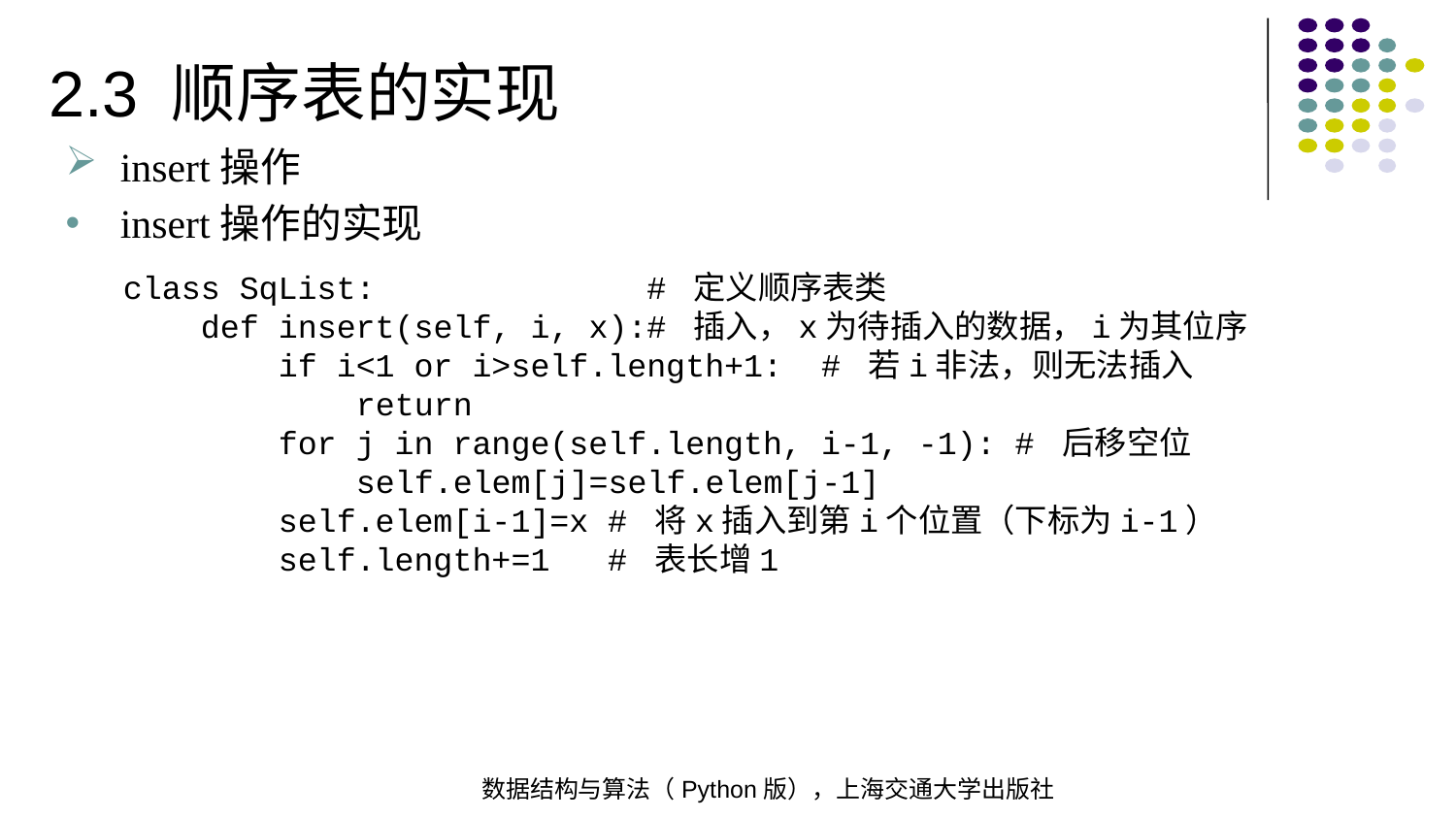

2.3 顺序表的实现
insert操作
insert操作的实现
class SqList:              # 定义顺序表类
    def insert(self, i, x):# 插入，x为待插入的数据，i为其位序
        if i<1 or i>self.length+1:  # 若i非法，则无法插入
            return
        for j in range(self.length, i-1, -1): # 后移空位
            self.elem[j]=self.elem[j-1]
        self.elem[i-1]=x # 将x插入到第i个位置（下标为i-1）
        self.length+=1   # 表长增1